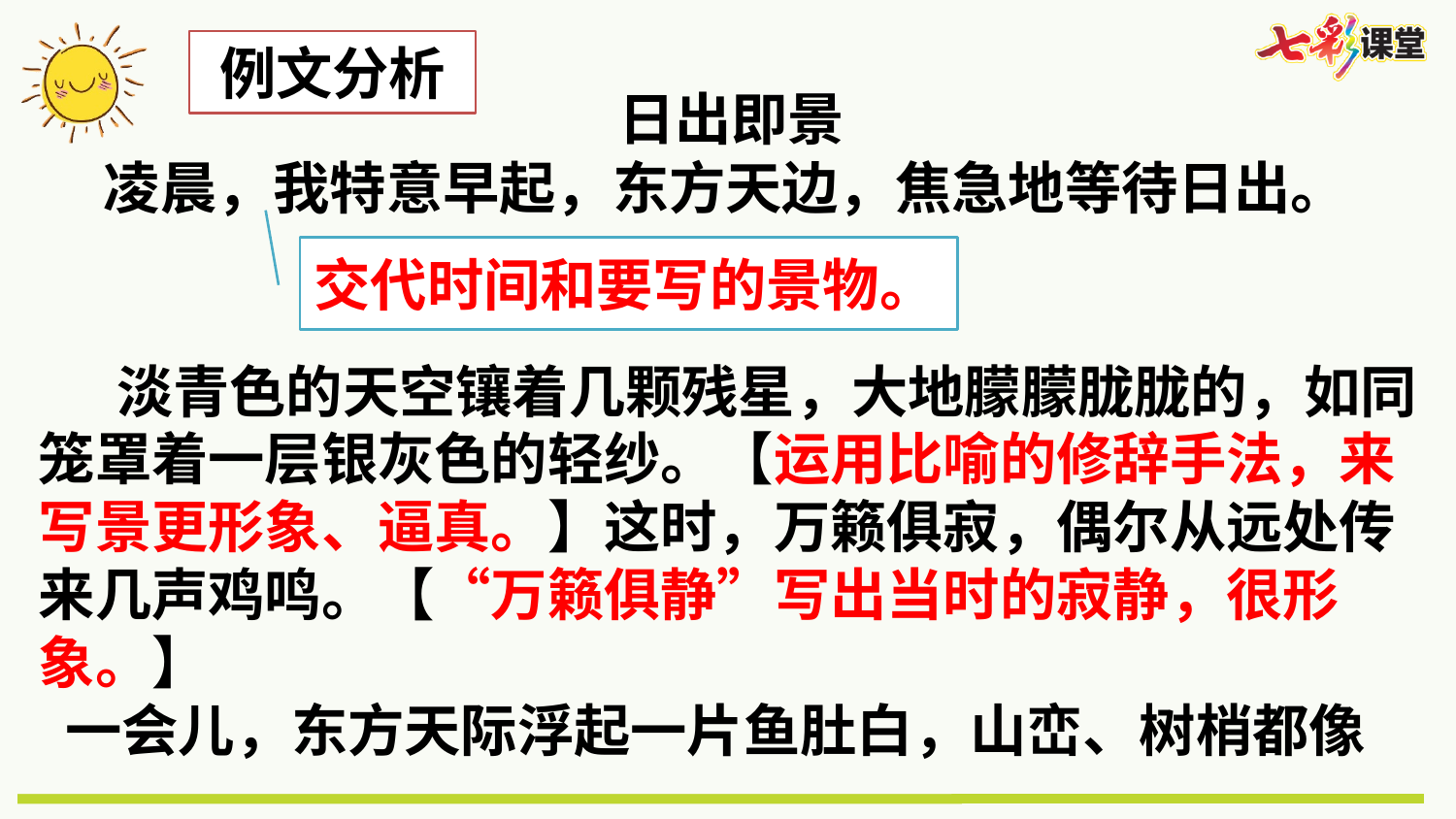

例文分析
日出即景
    凌晨，我特意早起，东方天边，焦急地等待日出。

     淡青色的天空镶着几颗残星，大地朦朦胧胧的，如同笼罩着一层银灰色的轻纱。【运用比喻的修辞手法，来写景更形象、逼真。】这时，万籁俱寂，偶尔从远处传来几声鸡鸣。【“万籁俱静”写出当时的寂静，很形象。】
 一会儿，东方天际浮起一片鱼肚白，山峦、树梢都像
交代时间和要写的景物。